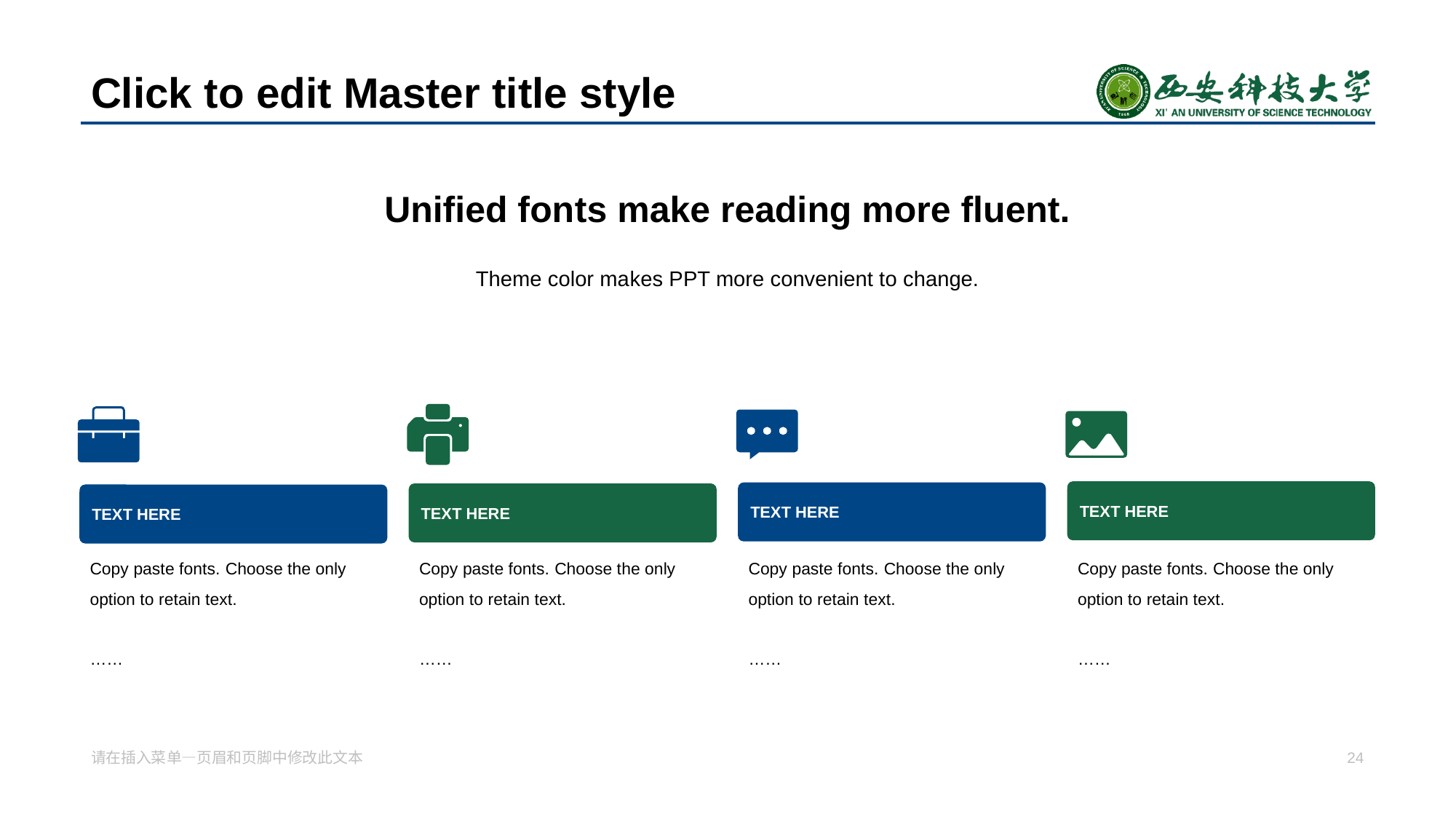

# Click to  edit Master title style
Unified fon ts make reading more fluent.
Theme color ma kes PPT more convenient to change.

TEX T HERE
TEX T HERE
TEX T HERE
TEX T HERE
Copy paste fonts.  Choose the only option to retain text.

……
Copy paste fonts.  Choose the only option to retain text.

……
Copy paste fonts.  Choose the only option to retain text.

……
Copy paste fonts.  Choose the only option to retain text.

……
请在插入菜 单—页眉和页脚中修改此文本
24